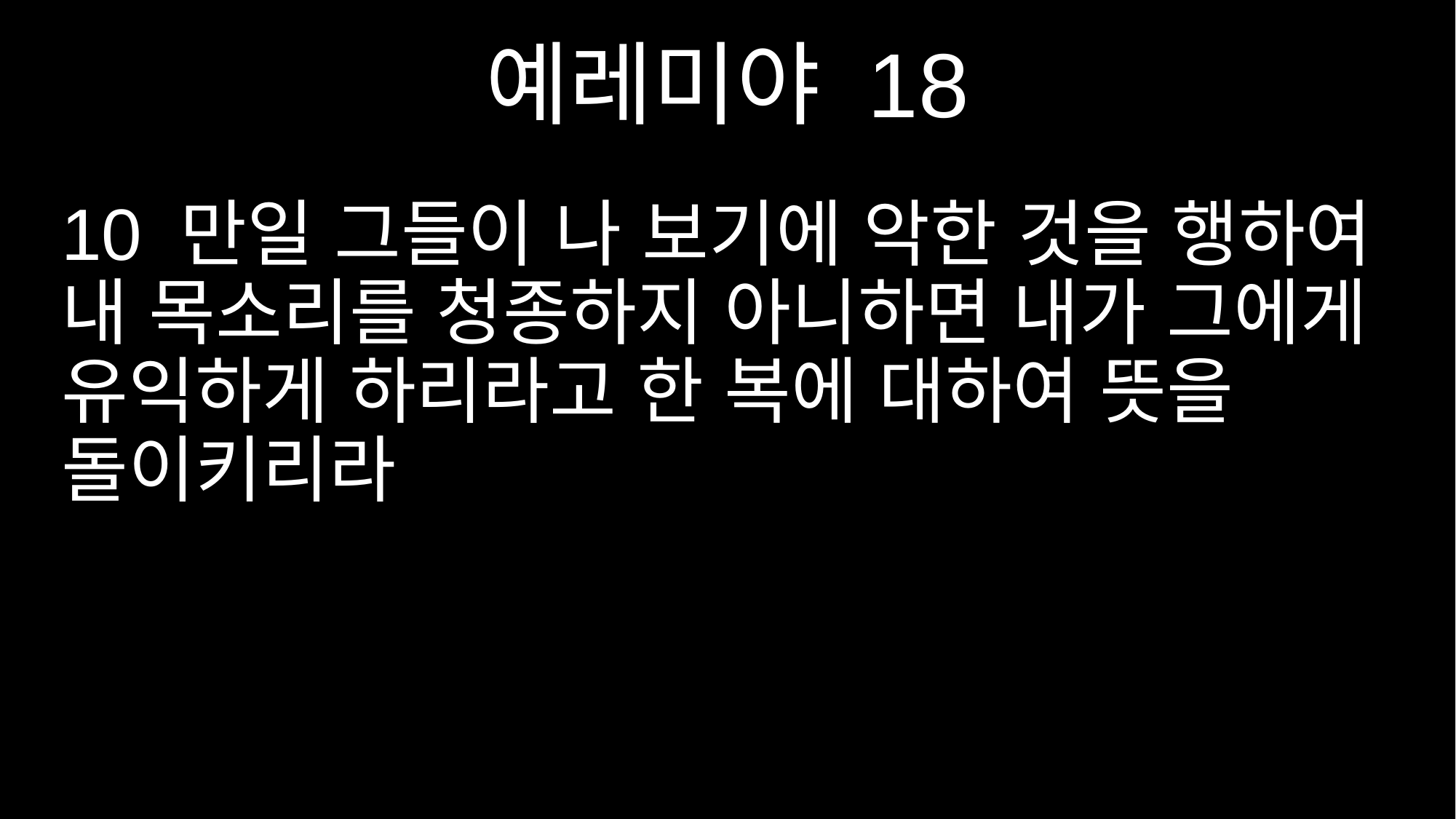

예레미야 18
10 만일 그들이 나 보기에 악한 것을 행하여 내 목소리를 청종하지 아니하면 내가 그에게 유익하게 하리라고 한 복에 대하여 뜻을 돌이키리라